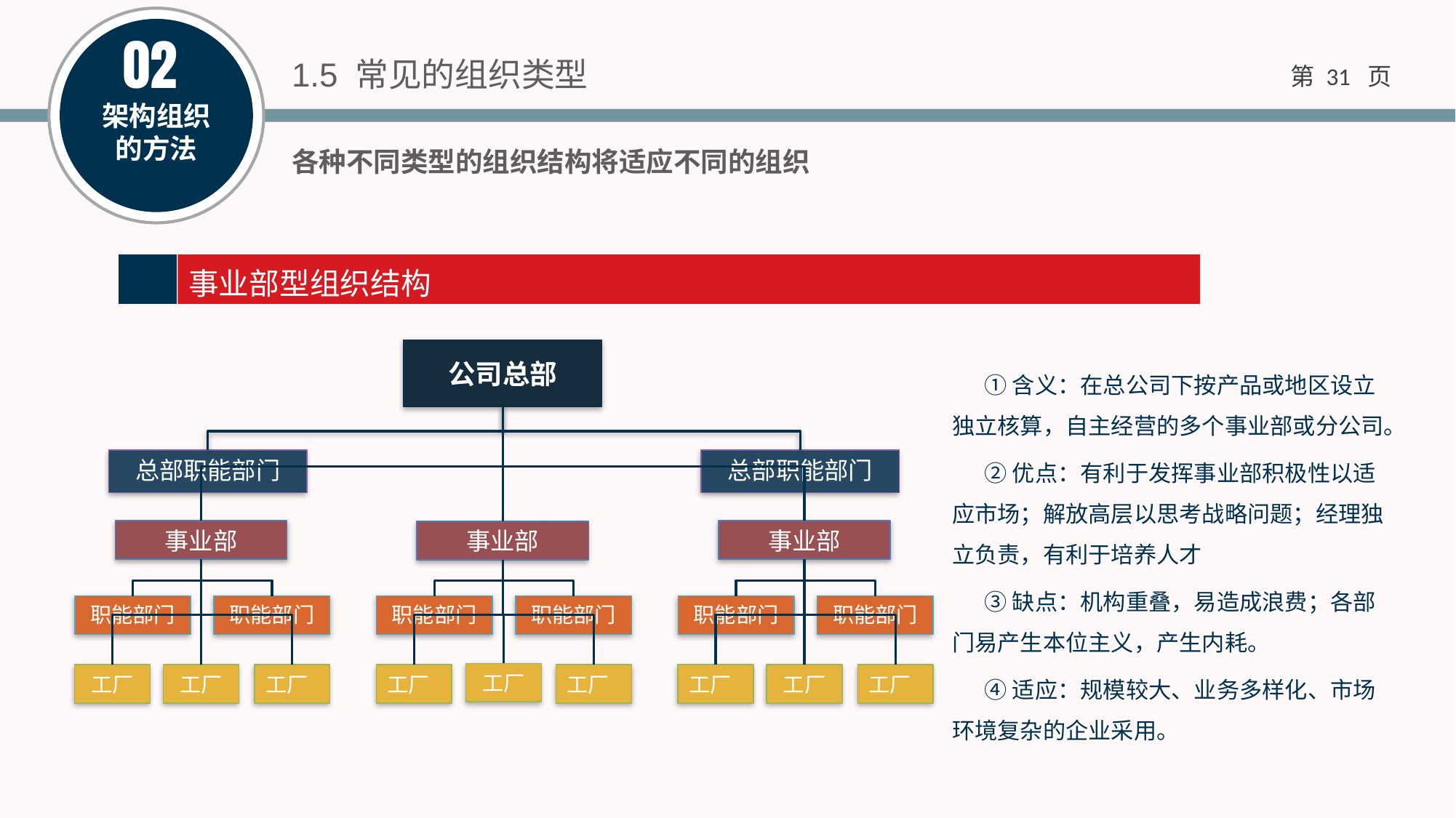

1.5 常见的组织类型

各种不同类型的组织结构将适应不同的组织

事业部型组织结构
公司总部
总部职能部门
总部职能部门
事业部
事业部
事业部
职能部门
职能部门
职能部门
职能部门
职能部门
职能部门
工厂
工厂
工厂
工厂
工厂
工厂
工厂
工厂
工厂
①含义：在总公司下按产品或地区设立独立核算，自主经营的多个事业部或分公司。
②优点：有利于发挥事业部积极性以适应市场；解放高层以思考战略问题；经理独立负责，有利于培养人才
③缺点：机构重叠，易造成浪费；各部门易产生本位主义，产生内耗。
④适应：规模较大、业务多样化、市场环境复杂的企业采用。